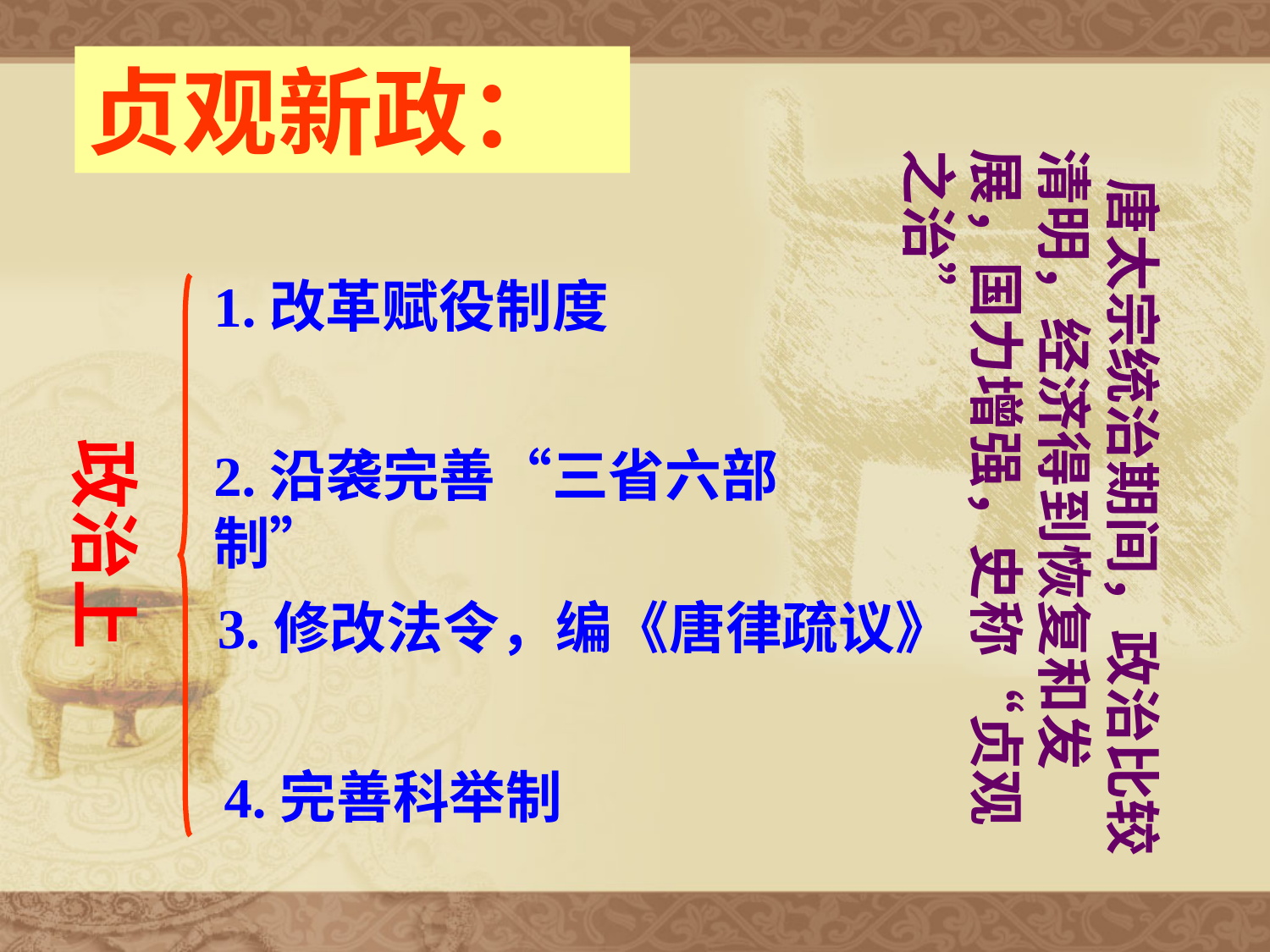

贞观新政：
 唐太宗统治期间，政治比较清明，经济得到恢复和发展，国力增强，史称“贞观之治”
1.改革赋役制度

政治上
2.沿袭完善“三省六部制”

3.修改法令，编《唐律疏议》
4.完善科举制